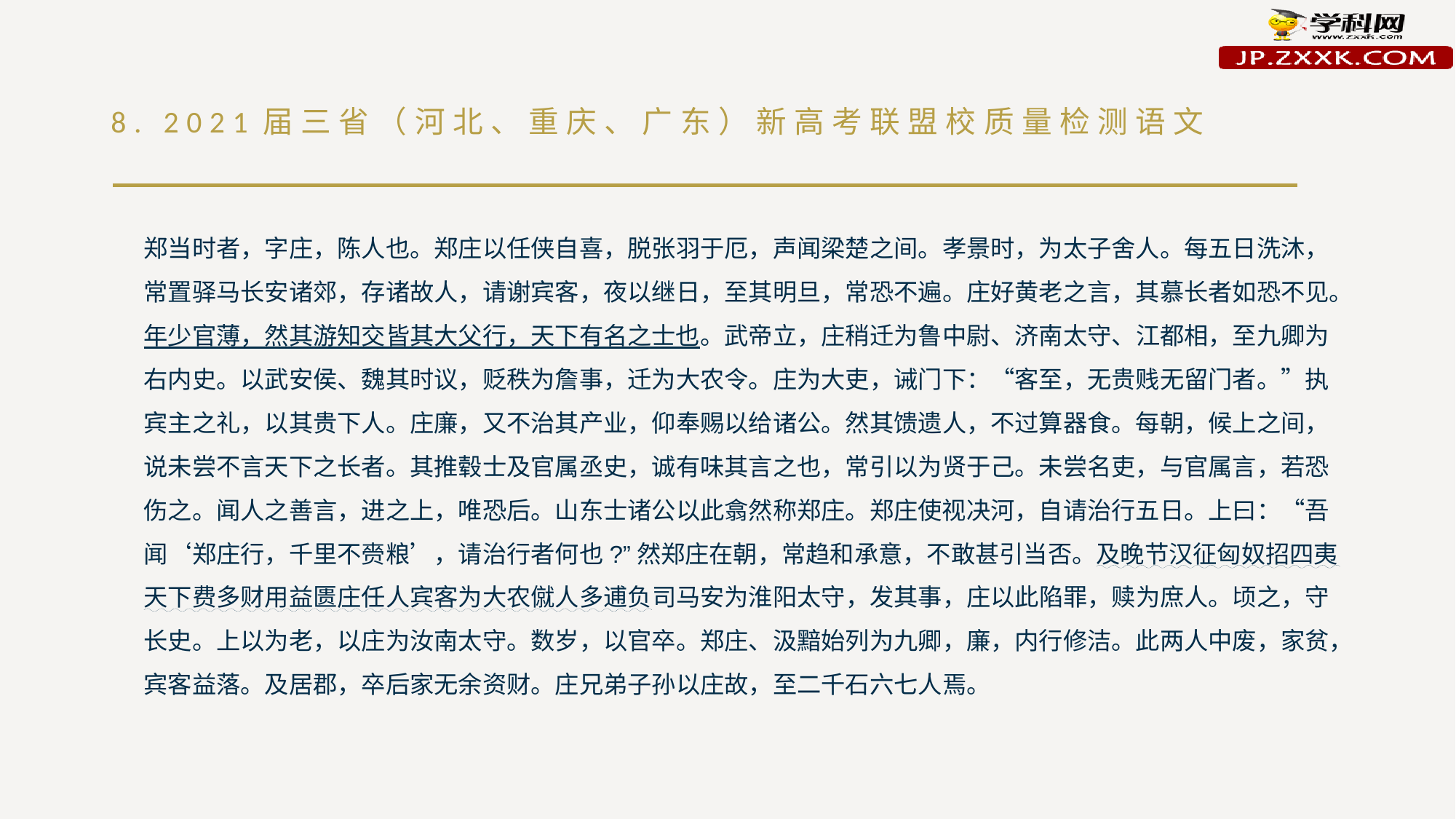

# 8. 2021届三省（河北、重庆、广东）新高考联盟校质量检测语文
郑当时者，字庄，陈人也。郑庄以任侠自喜，脱张羽于厄，声闻梁楚之间。孝景时，为太子舍人。每五日洗沐，常置驿马长安诸郊，存诸故人，请谢宾客，夜以继日，至其明旦，常恐不遍。庄好黄老之言，其慕长者如恐不见。年少官薄，然其游知交皆其大父行，天下有名之士也。武帝立，庄稍迁为鲁中尉、济南太守、江都相，至九卿为右内史。以武安侯、魏其时议，贬秩为詹事，迁为大农令。庄为大吏，诫门下：“客至，无贵贱无留门者。”执宾主之礼，以其贵下人。庄廉，又不治其产业，仰奉赐以给诸公。然其馈遗人，不过算器食。每朝，候上之间，说未尝不言天下之长者。其推毂士及官属丞史，诚有味其言之也，常引以为贤于己。未尝名吏，与官属言，若恐伤之。闻人之善言，进之上，唯恐后。山东士诸公以此翕然称郑庄。郑庄使视决河，自请治行五日。上曰：“吾闻‘郑庄行，千里不赍粮’，请治行者何也?”然郑庄在朝，常趋和承意，不敢甚引当否。及晚节汉征匈奴招四夷天下费多财用益匮庄任人宾客为大农僦人多逋负司马安为淮阳太守，发其事，庄以此陷罪，赎为庶人。顷之，守长史。上以为老，以庄为汝南太守。数岁，以官卒。郑庄、汲黯始列为九卿，廉，内行修洁。此两人中废，家贫，宾客益落。及居郡，卒后家无余资财。庄兄弟子孙以庄故，至二千石六七人焉。